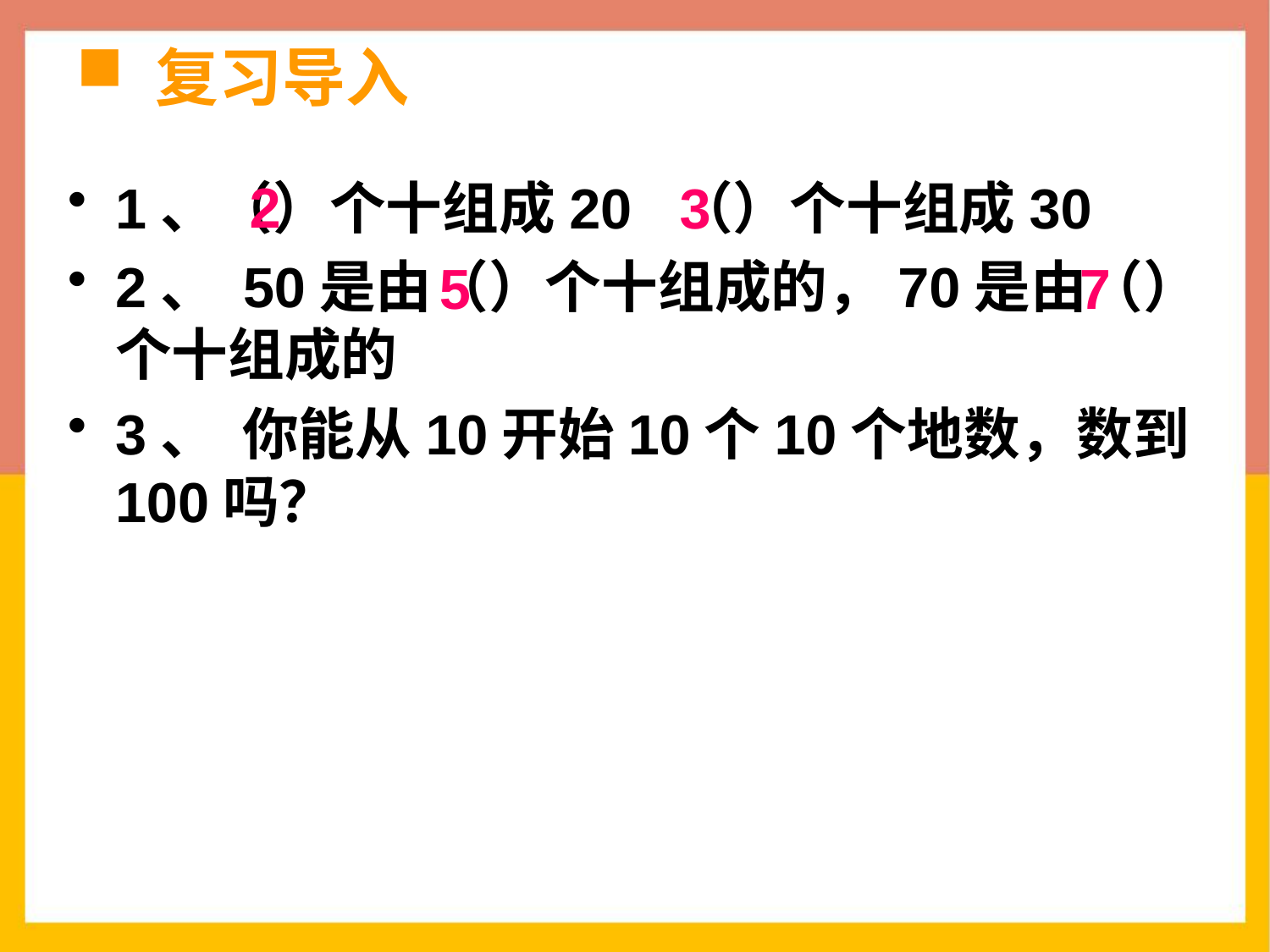

# 复习导入
2
1、（）个十组成20  （）个十组成30
2、 50是由（）个十组成的，70是由（）个十组成的
3、  你能从10开始10个10个地数，数到100吗？
3
5
7